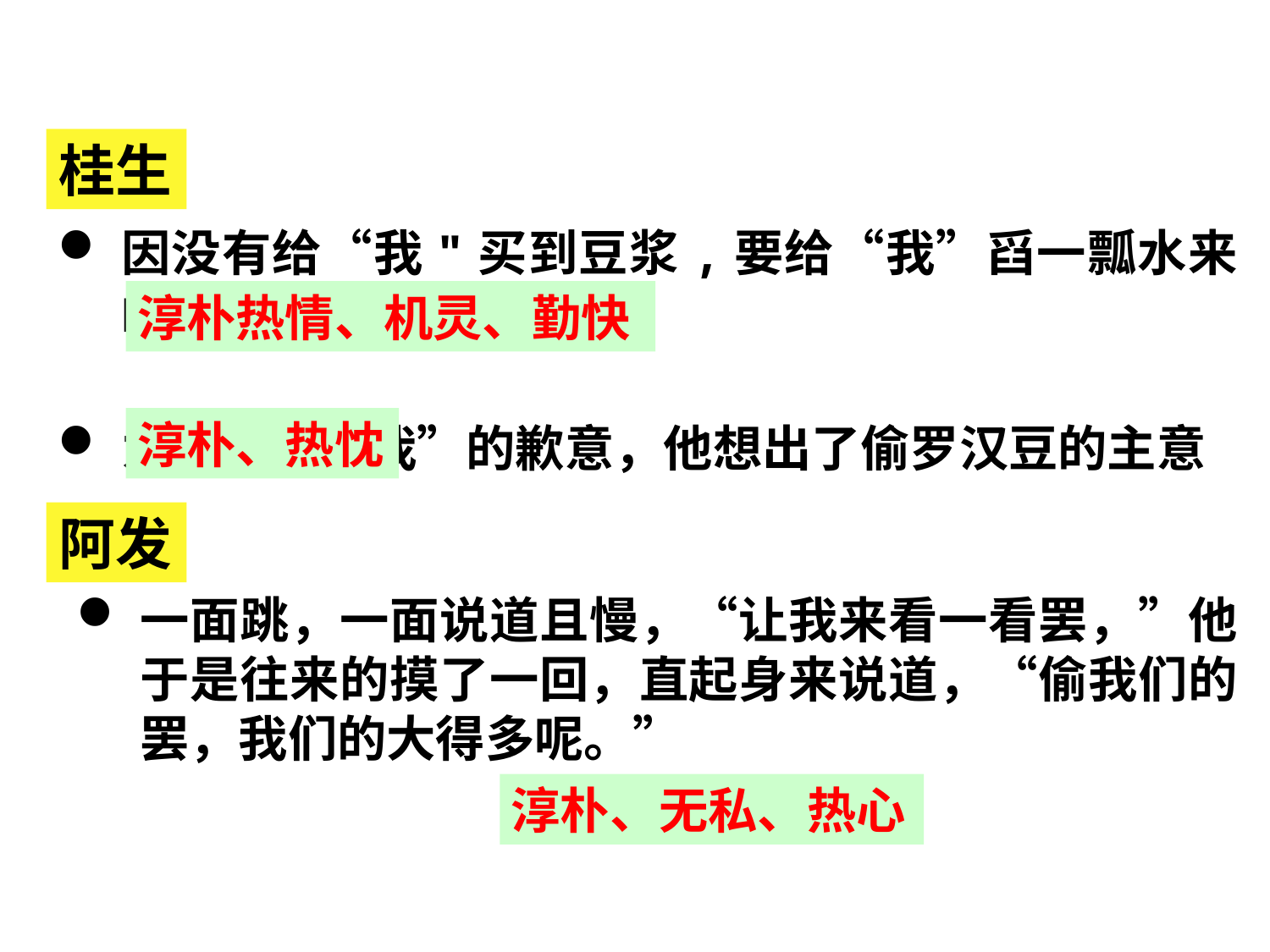

桂生
因没有给“我"买到豆浆,要给“我”舀一瓢水来喝

为补偿对“我”的歉意，他想出了偷罗汉豆的主意
淳朴热情、机灵、勤快
淳朴、热忱
阿发
一面跳，一面说道且慢，“让我来看一看罢，”他于是往来的摸了一回，直起身来说道，“偷我们的罢，我们的大得多呢。”
淳朴、无私、热心